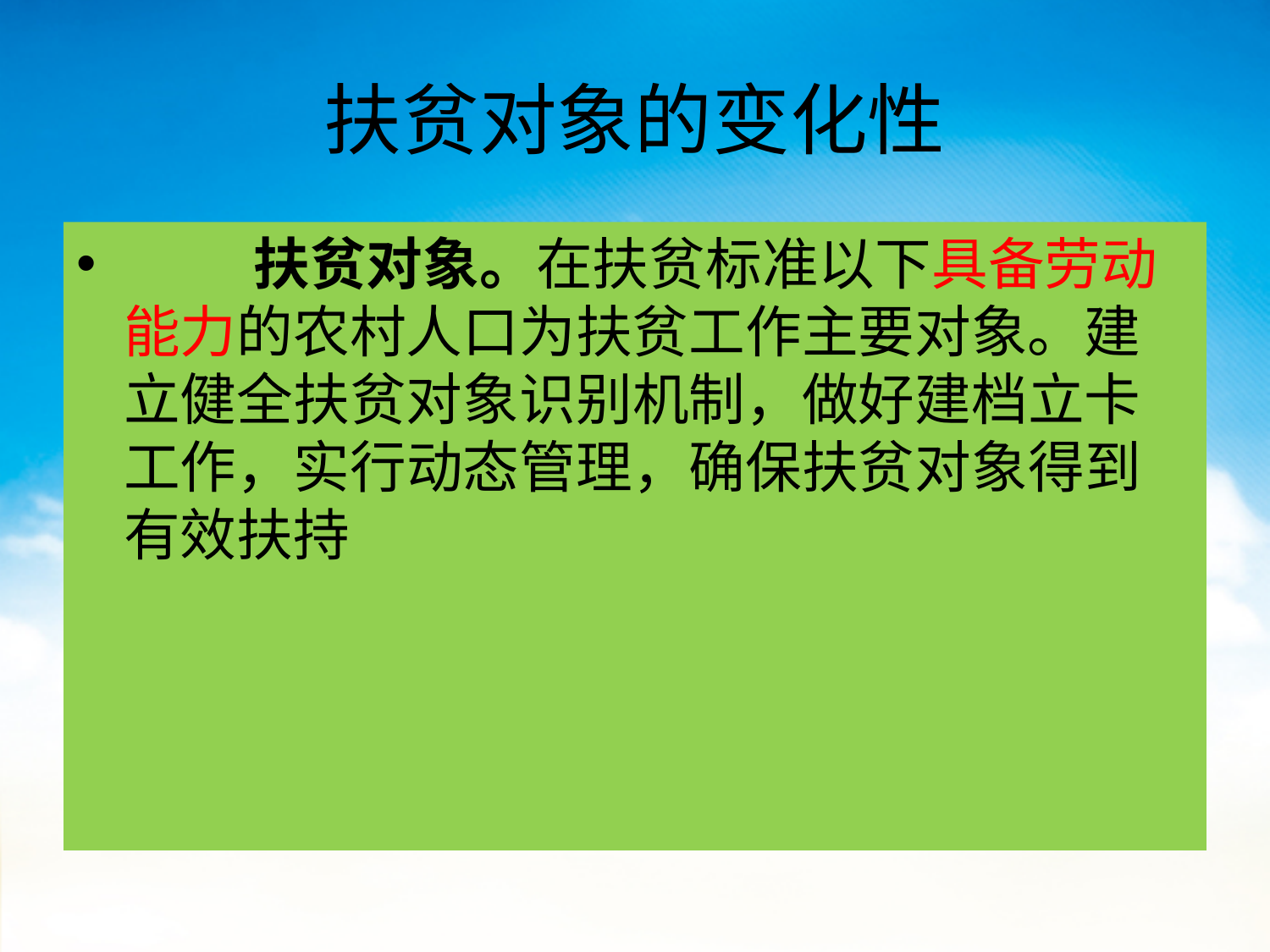

# 扶贫对象的变化性
         扶贫对象。在扶贫标准以下具备劳动能力的农村人口为扶贫工作主要对象。建立健全扶贫对象识别机制，做好建档立卡工作，实行动态管理，确保扶贫对象得到有效扶持